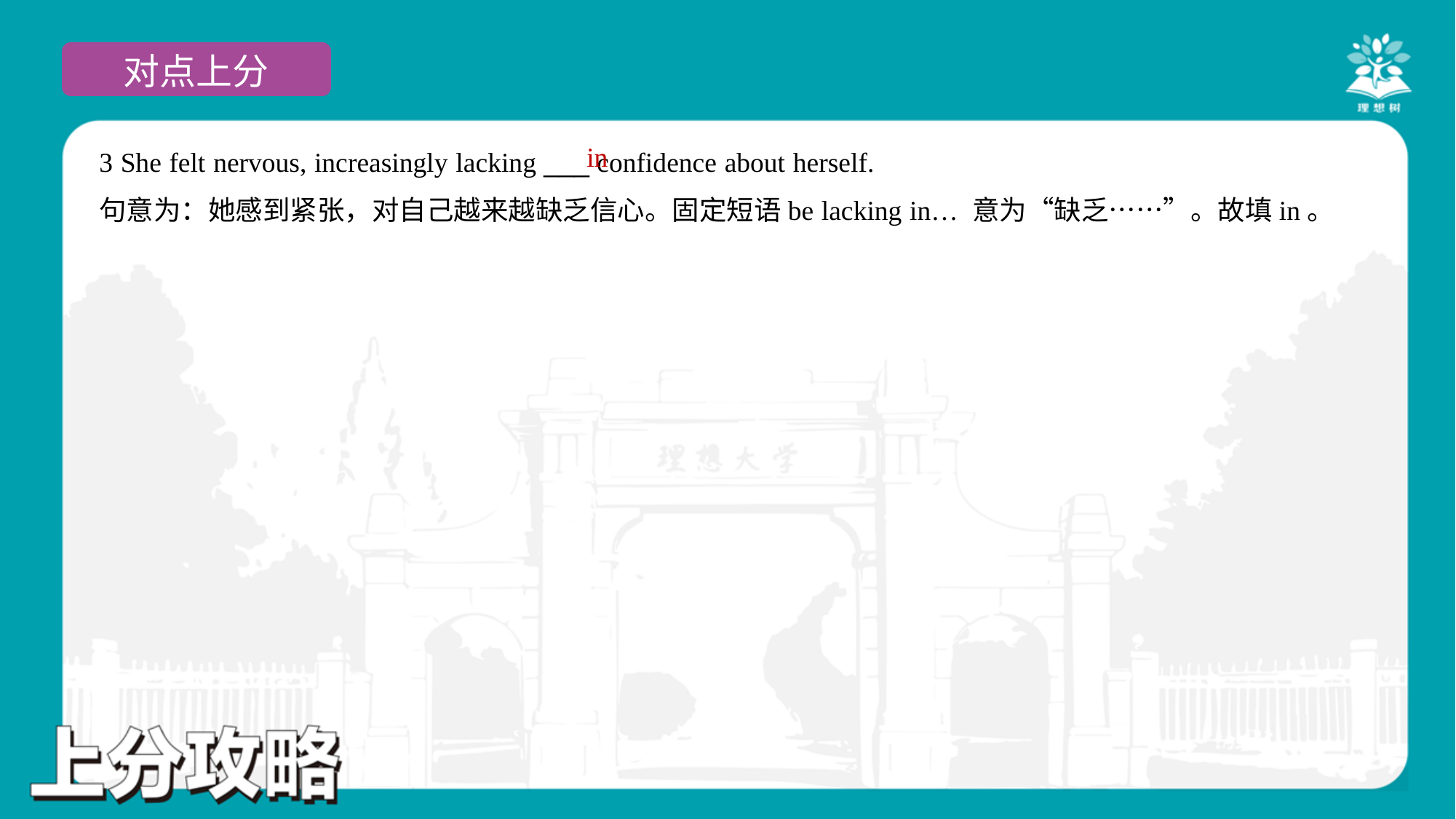

in
3 She felt nervous, increasingly lacking ___ confidence about herself.
句意为：她感到紧张，对自己越来越缺乏信心。固定短语be lacking in… 意为“缺乏……”。故填in。